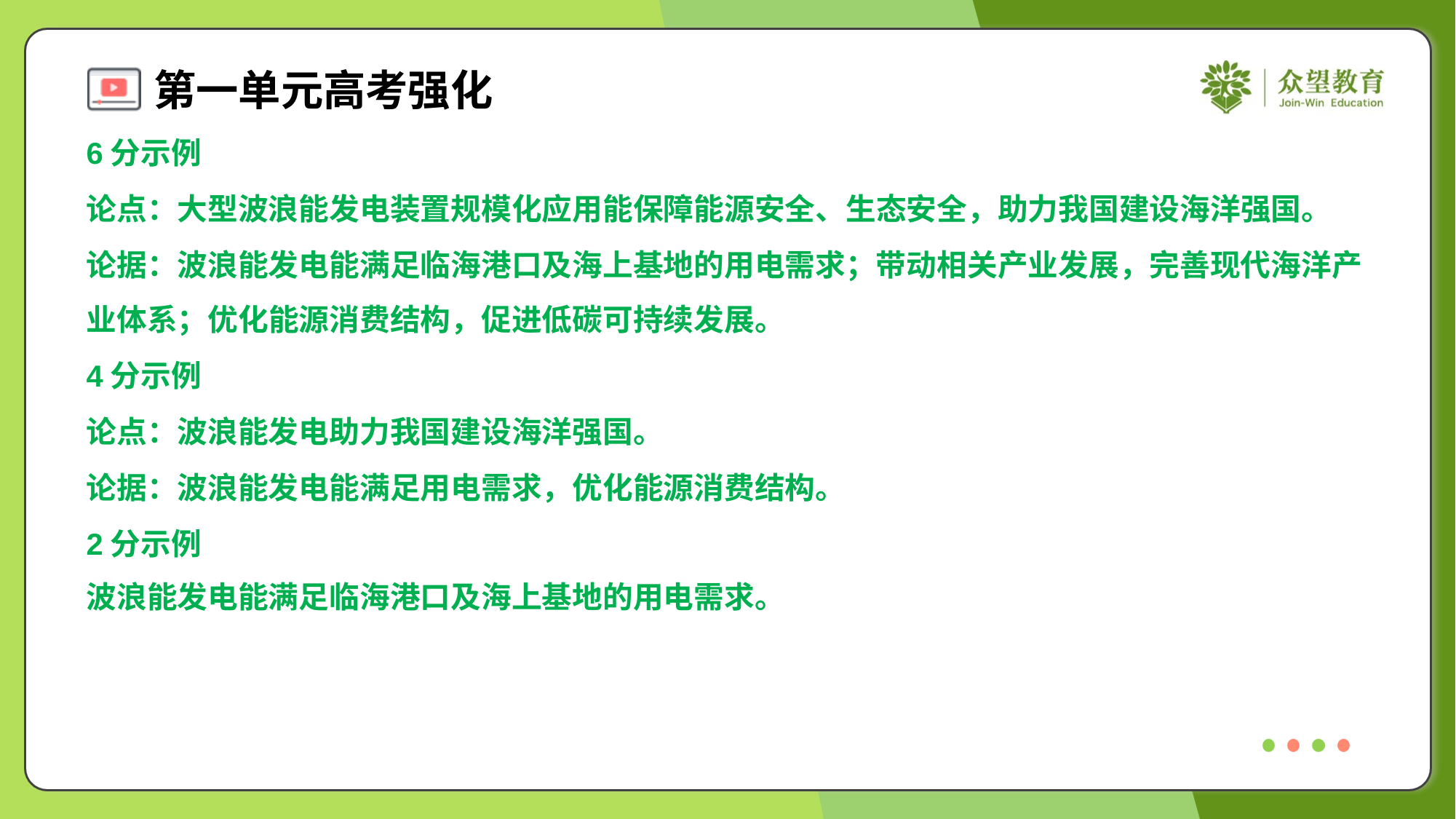

6分示例
论点：大型波浪能发电装置规模化应用能保障能源安全、生态安全，助力我国建设海洋强国。
论据：波浪能发电能满足临海港口及海上基地的用电需求；带动相关产业发展，完善现代海洋产
业体系；优化能源消费结构，促进低碳可持续发展。
4分示例
论点：波浪能发电助力我国建设海洋强国。
论据：波浪能发电能满足用电需求，优化能源消费结构。
2分示例
波浪能发电能满足临海港口及海上基地的用电需求。